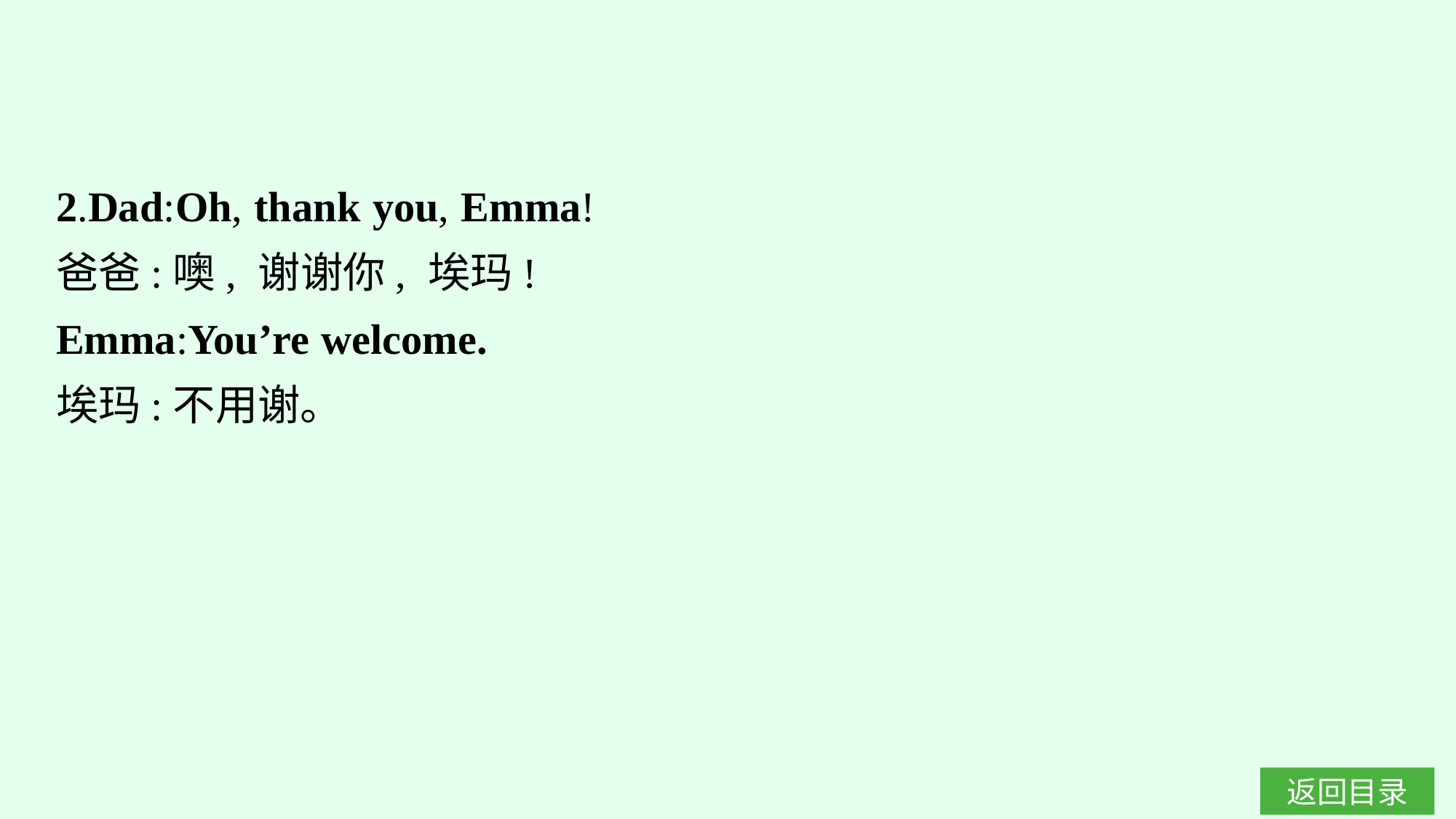

2.Dad:Oh, thank you, Emma!
爸爸:噢, 谢谢你, 埃玛!
Emma:You’re welcome.
埃玛:不用谢。